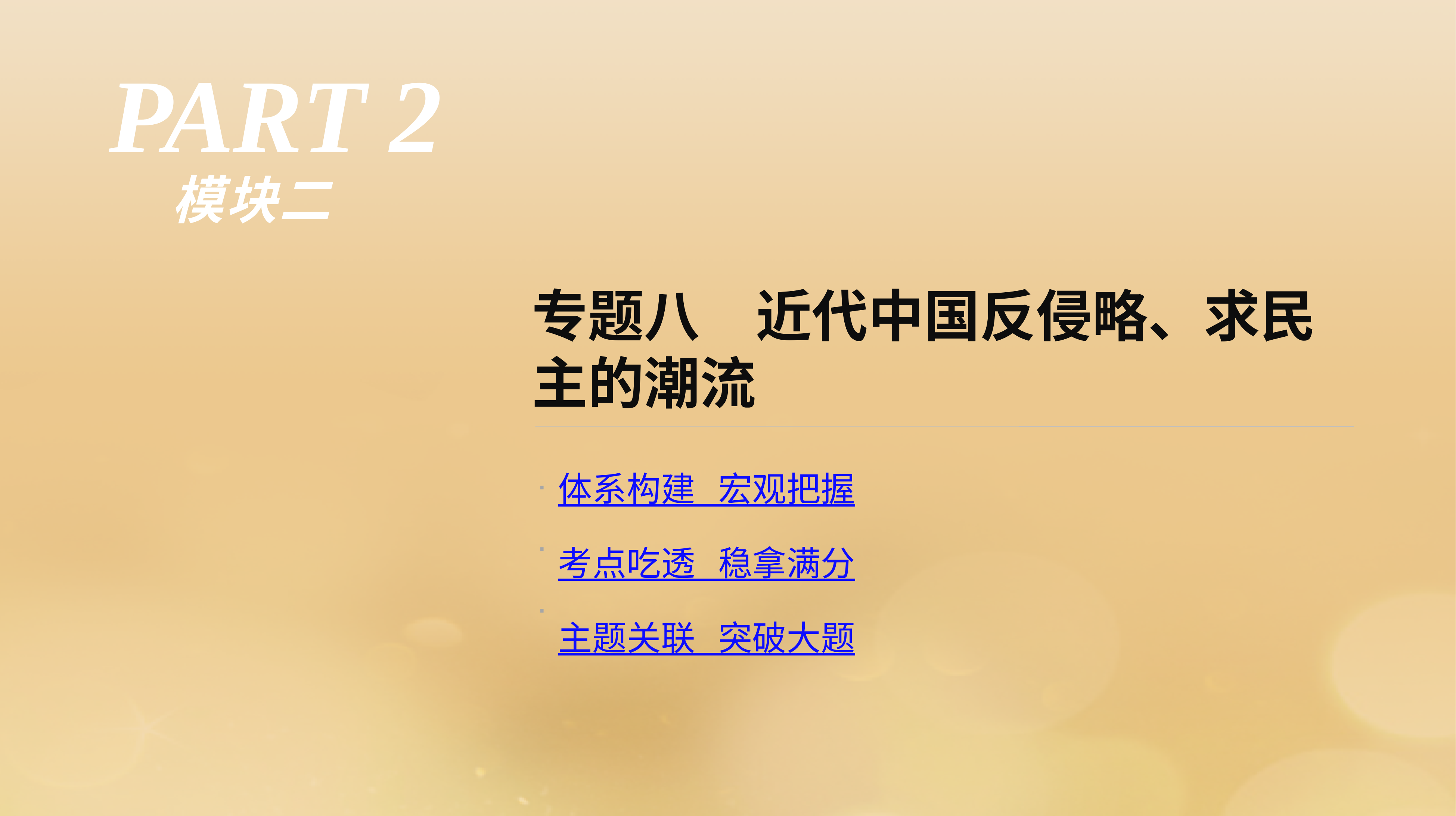

PART 2
模块二
专题八　近代中国反侵略、求民主的潮流
·
·
·
体系构建   宏观把握
考点吃透   稳拿满分
主题关联   突破大题